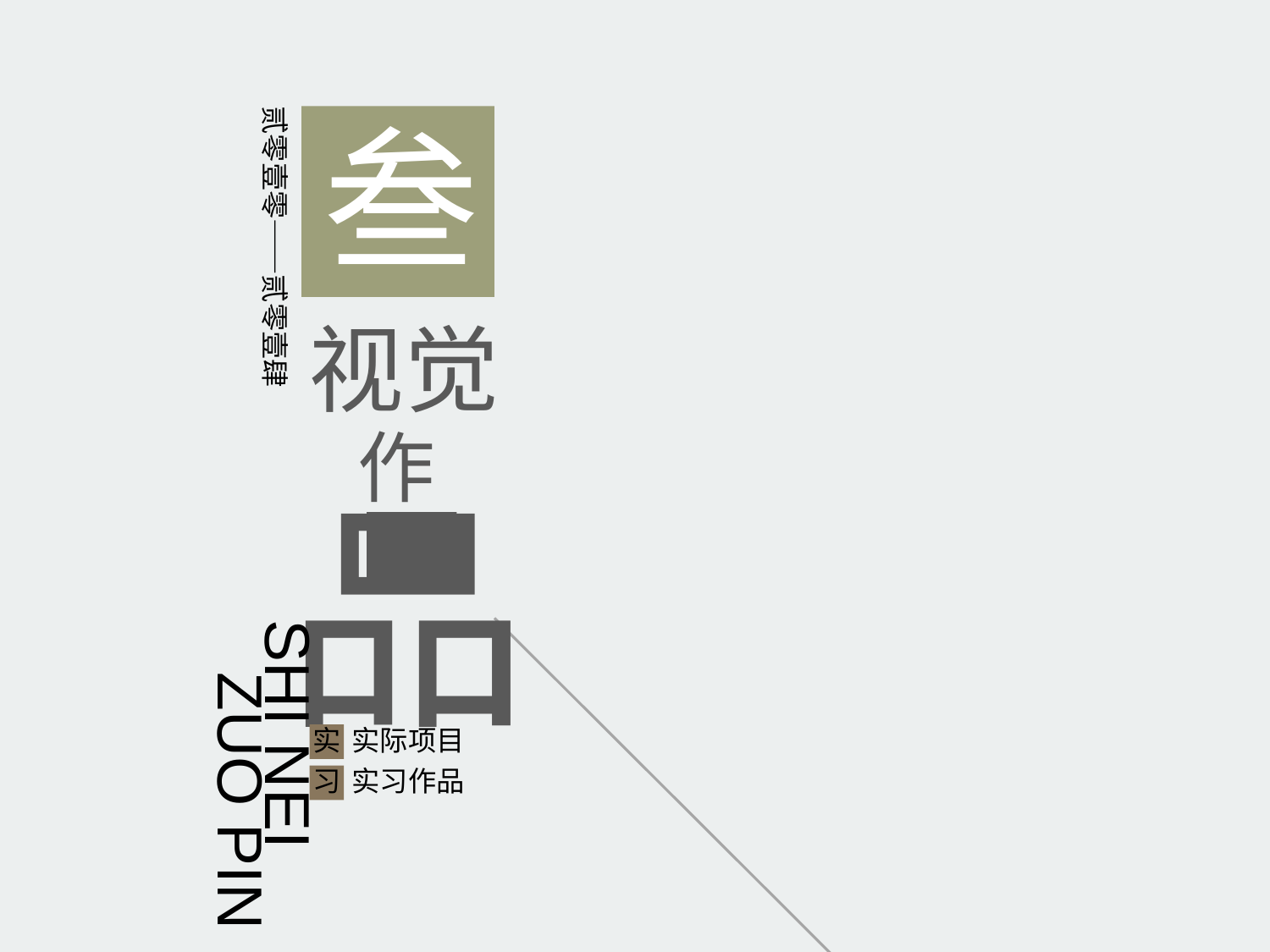

贰零壹零——贰零壹肆

叁

视觉
作
品

SHI NEI
   ZUO PIN
实
实际项目

习
实习作品